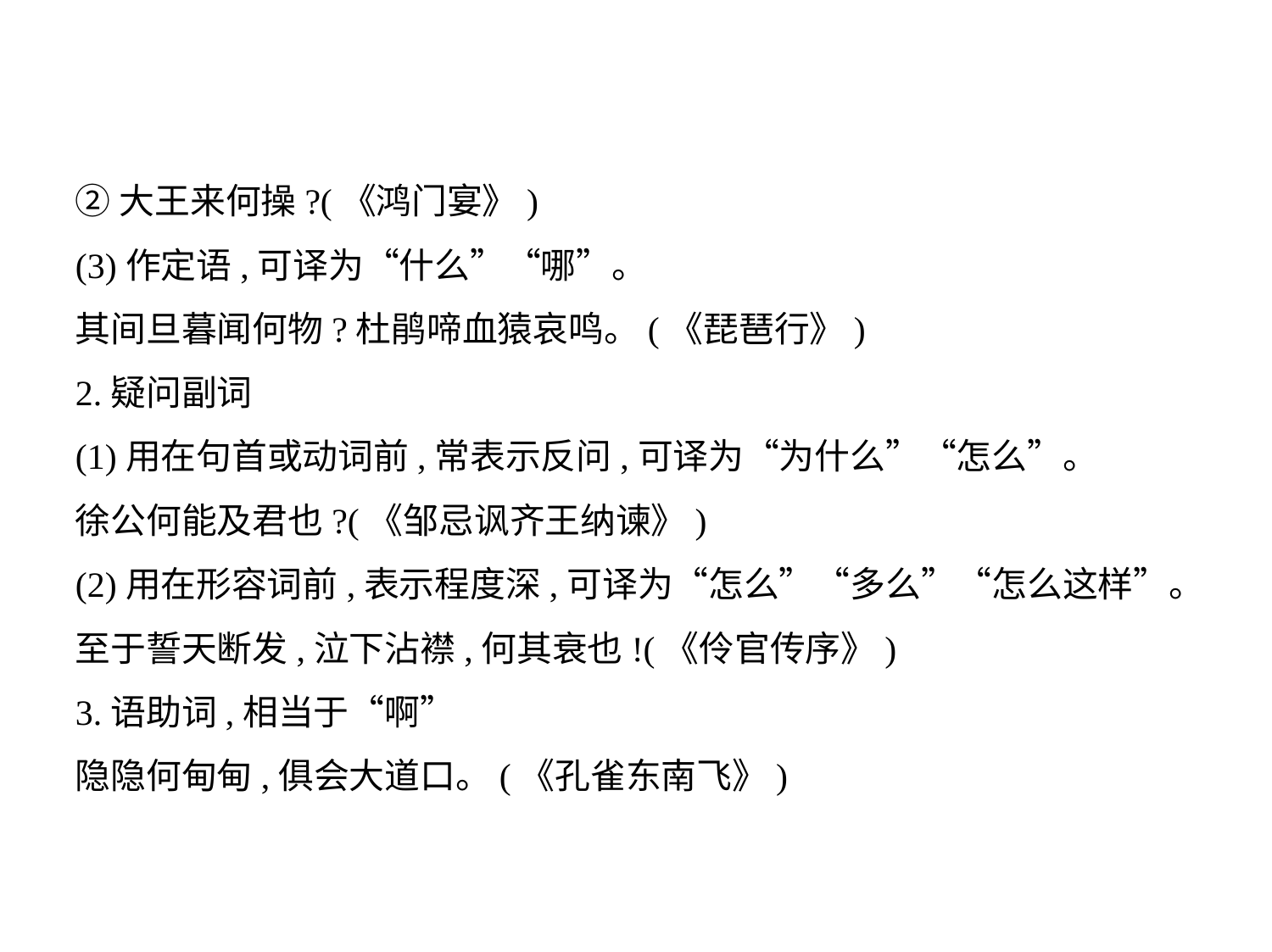

②大王来何操?(《鸿门宴》)
(3)作定语,可译为“什么”“哪”。
其间旦暮闻何物?杜鹃啼血猿哀鸣。(《琵琶行》)
2.疑问副词
(1)用在句首或动词前,常表示反问,可译为“为什么”“怎么”。
徐公何能及君也?(《邹忌讽齐王纳谏》)
(2)用在形容词前,表示程度深,可译为“怎么”“多么”“怎么这样”。
至于誓天断发,泣下沾襟,何其衰也!(《伶官传序》)
3.语助词,相当于“啊”
隐隐何甸甸,俱会大道口。(《孔雀东南飞》)